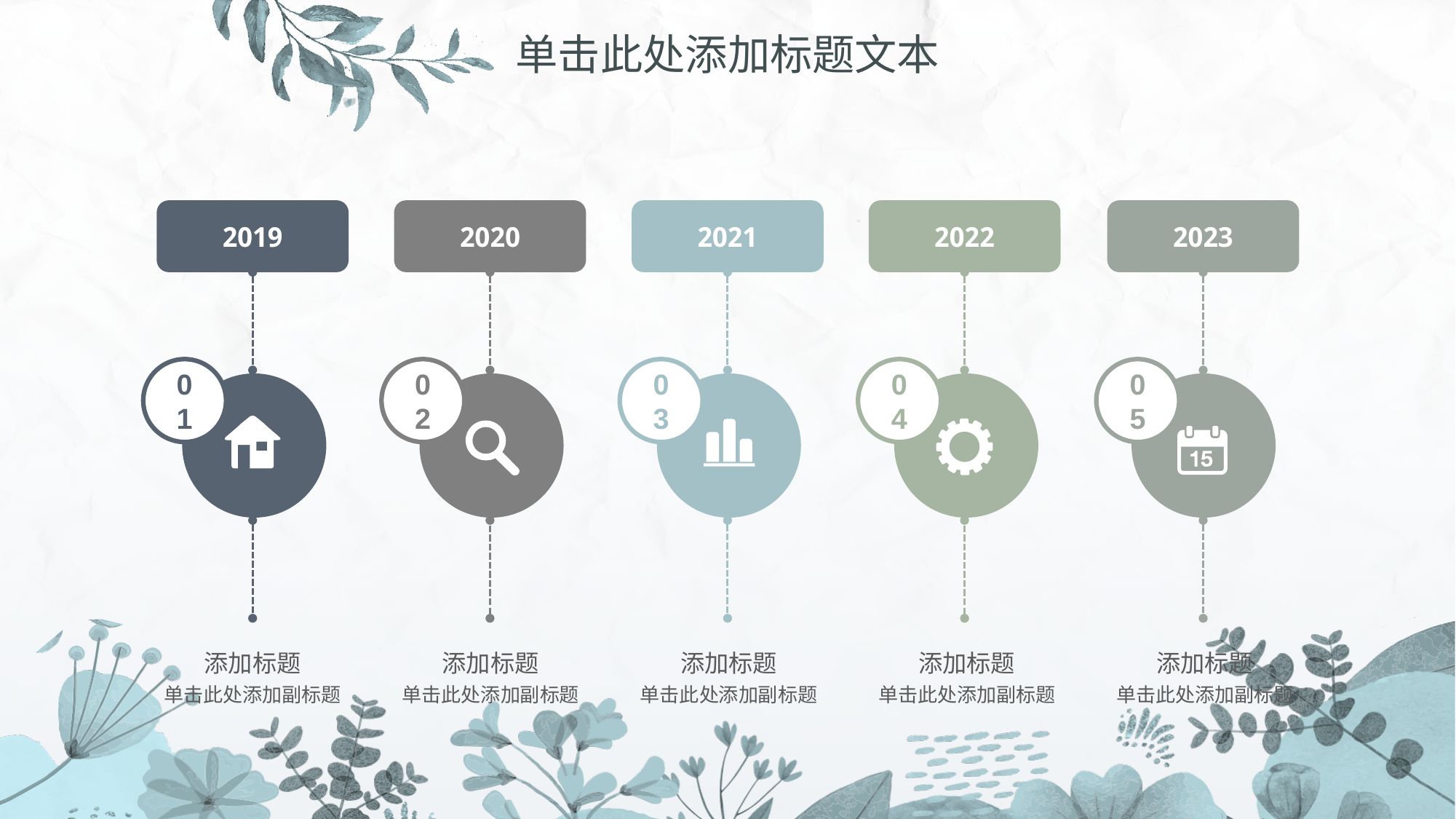

# 单击此处添加标题文本
2019
2020
2021
2022
2023
01
02
03
04
05

添加标题
单击此处添加副标题
添加标题
单击此处添加副标题
添加标题
单击此处添加副标题
添加标题
单击此处添加副标题
添加标题
单击此处添加副标题